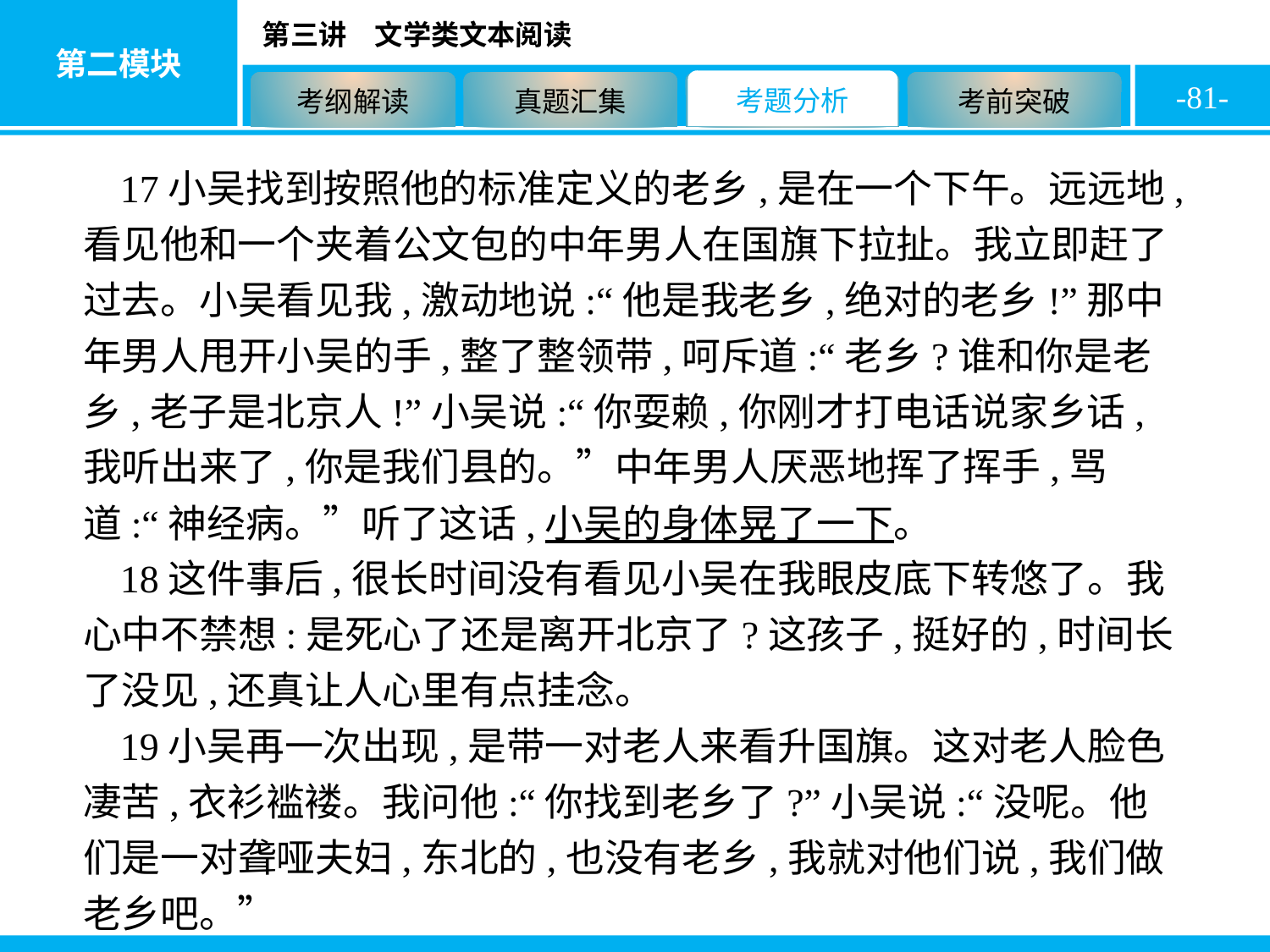

-81-
17小吴找到按照他的标准定义的老乡,是在一个下午。远远地,看见他和一个夹着公文包的中年男人在国旗下拉扯。我立即赶了过去。小吴看见我,激动地说:“他是我老乡,绝对的老乡!”那中年男人甩开小吴的手,整了整领带,呵斥道:“老乡?谁和你是老乡,老子是北京人!”小吴说:“你耍赖,你刚才打电话说家乡话,我听出来了,你是我们县的。”中年男人厌恶地挥了挥手,骂道:“神经病。”听了这话,小吴的身体晃了一下。
18这件事后,很长时间没有看见小吴在我眼皮底下转悠了。我心中不禁想:是死心了还是离开北京了?这孩子,挺好的,时间长了没见,还真让人心里有点挂念。
19小吴再一次出现,是带一对老人来看升国旗。这对老人脸色凄苦,衣衫褴褛。我问他:“你找到老乡了?”小吴说:“没呢。他们是一对聋哑夫妇,东北的,也没有老乡,我就对他们说,我们做老乡吧。”